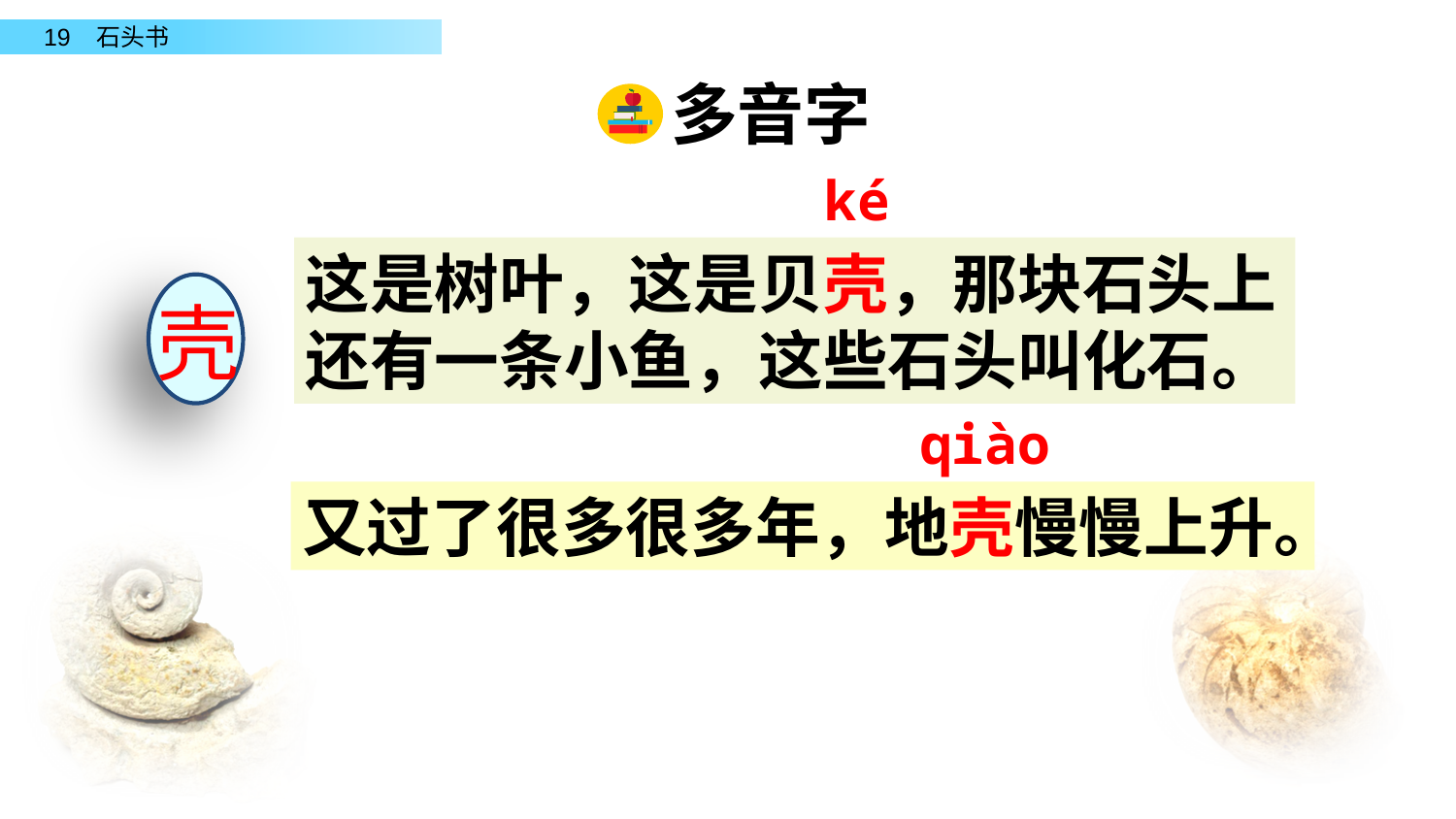

多音字

ké
这是树叶，这是贝壳，那块石头上还有一条小鱼，这些石头叫化石。

壳
qiào
又过了很多很多年，地壳慢慢上升。